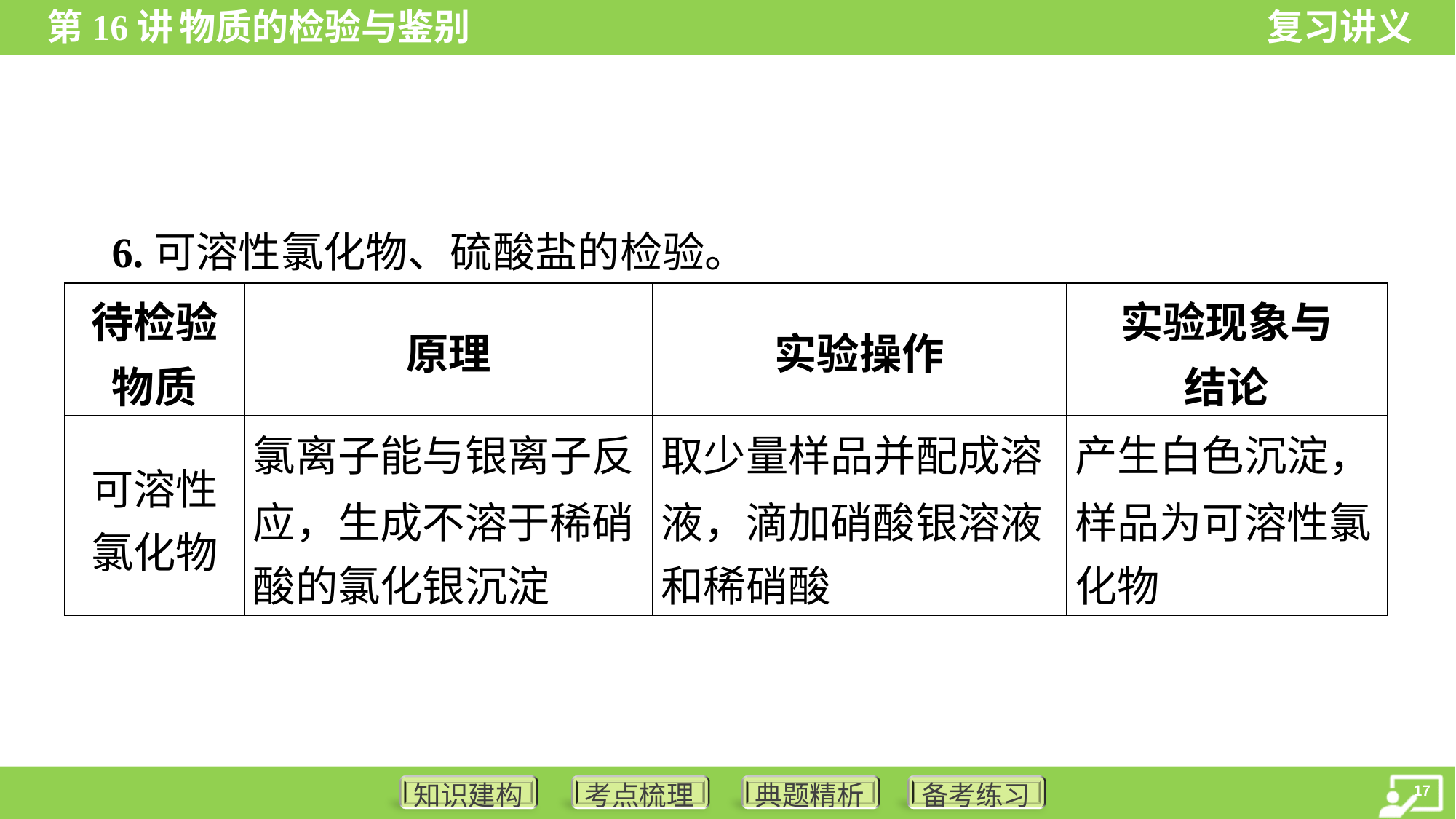

6.可溶性氯化物、硫酸盐的检验。
| 待检验 物质 | 原理 | 实验操作 | 实验现象与 结论 |
| --- | --- | --- | --- |
| 可溶性 氯化物 | 氯离子能与银离子反 应，生成不溶于稀硝 酸的氯化银沉淀 | 取少量样品并配成溶 液，滴加硝酸银溶液 和稀硝酸 | 产生白色沉淀， 样品为可溶性氯 化物 |